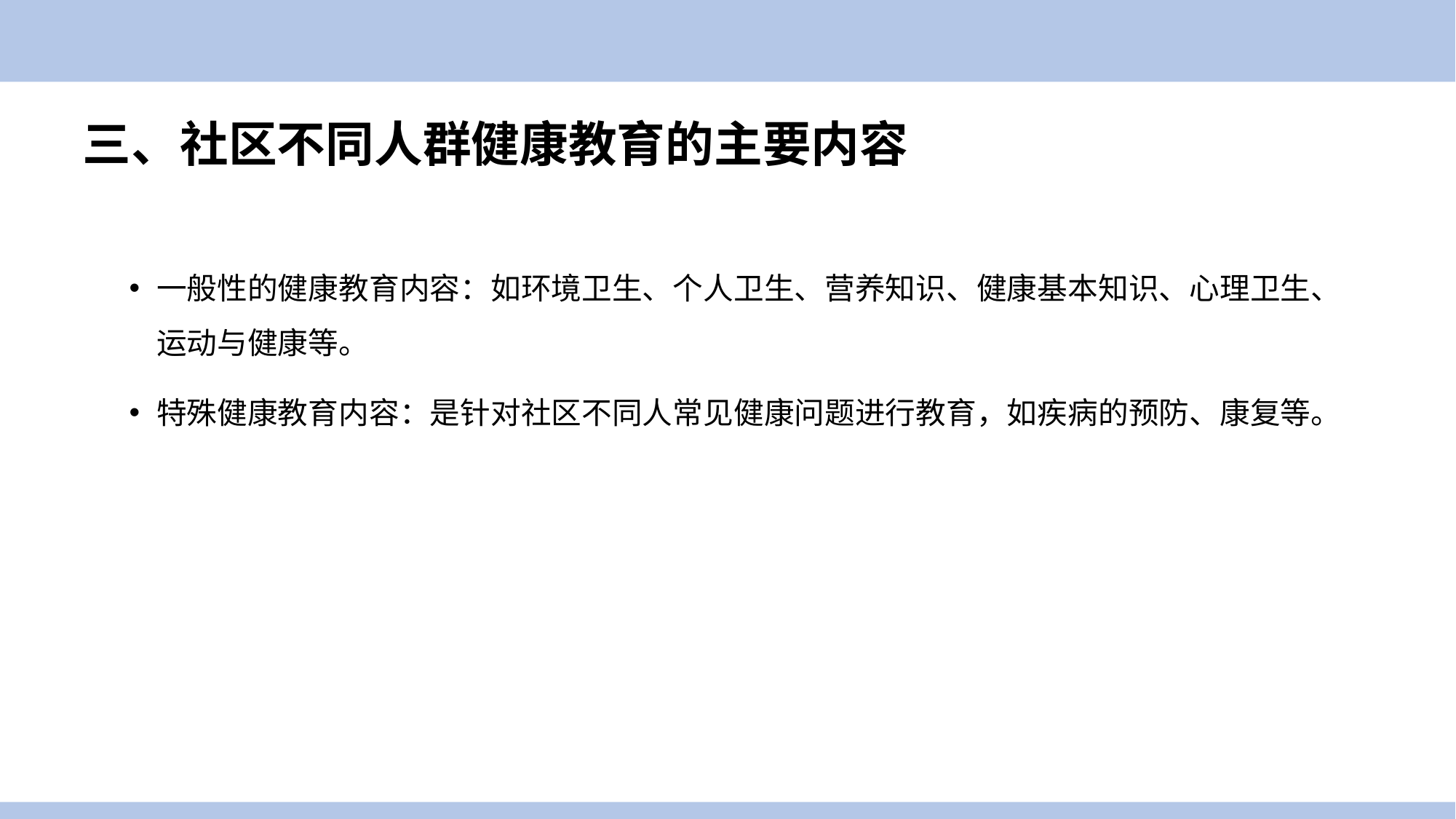

三、社区不同人群健康教育的主要内容
一般性的健康教育内容：如环境卫生、个人卫生、营养知识、健康基本知识、心理卫生、运动与健康等。
特殊健康教育内容：是针对社区不同人常见健康问题进行教育，如疾病的预防、康复等。